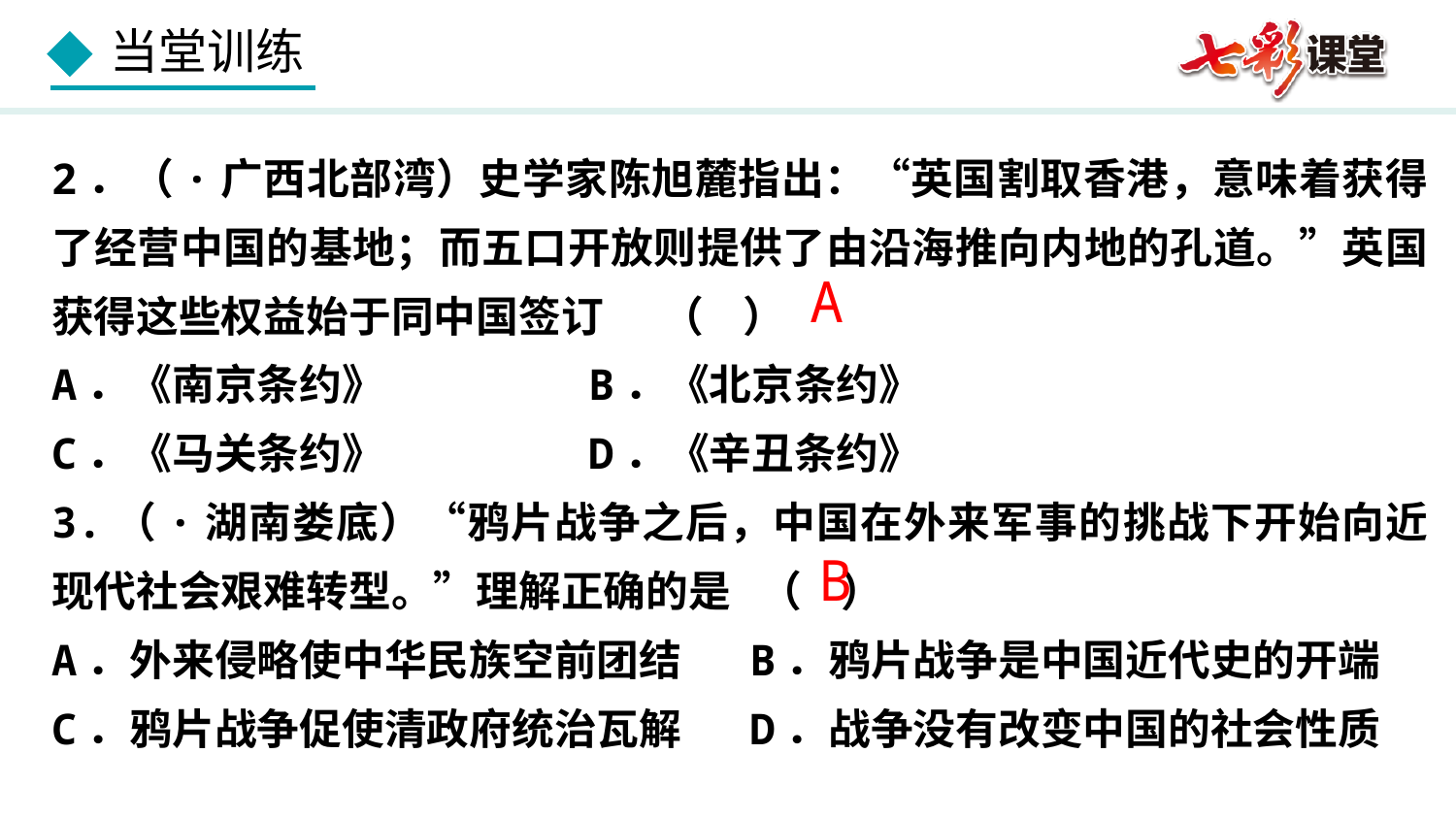

2．（·广西北部湾）史学家陈旭麓指出：“英国割取香港，意味着获得了经营中国的基地；而五口开放则提供了由沿海推向内地的孔道。”英国获得这些权益始于同中国签订      （    ）
A．《南京条约》                    B．《北京条约》
C．《马关条约》                    D．《辛丑条约》
3.（·湖南娄底）“鸦片战争之后，中国在外来军事的挑战下开始向近现代社会艰难转型。”理解正确的是   （    ）
A．外来侵略使中华民族空前团结      B．鸦片战争是中国近代史的开端
C．鸦片战争促使清政府统治瓦解      D．战争没有改变中国的社会性质
A
B